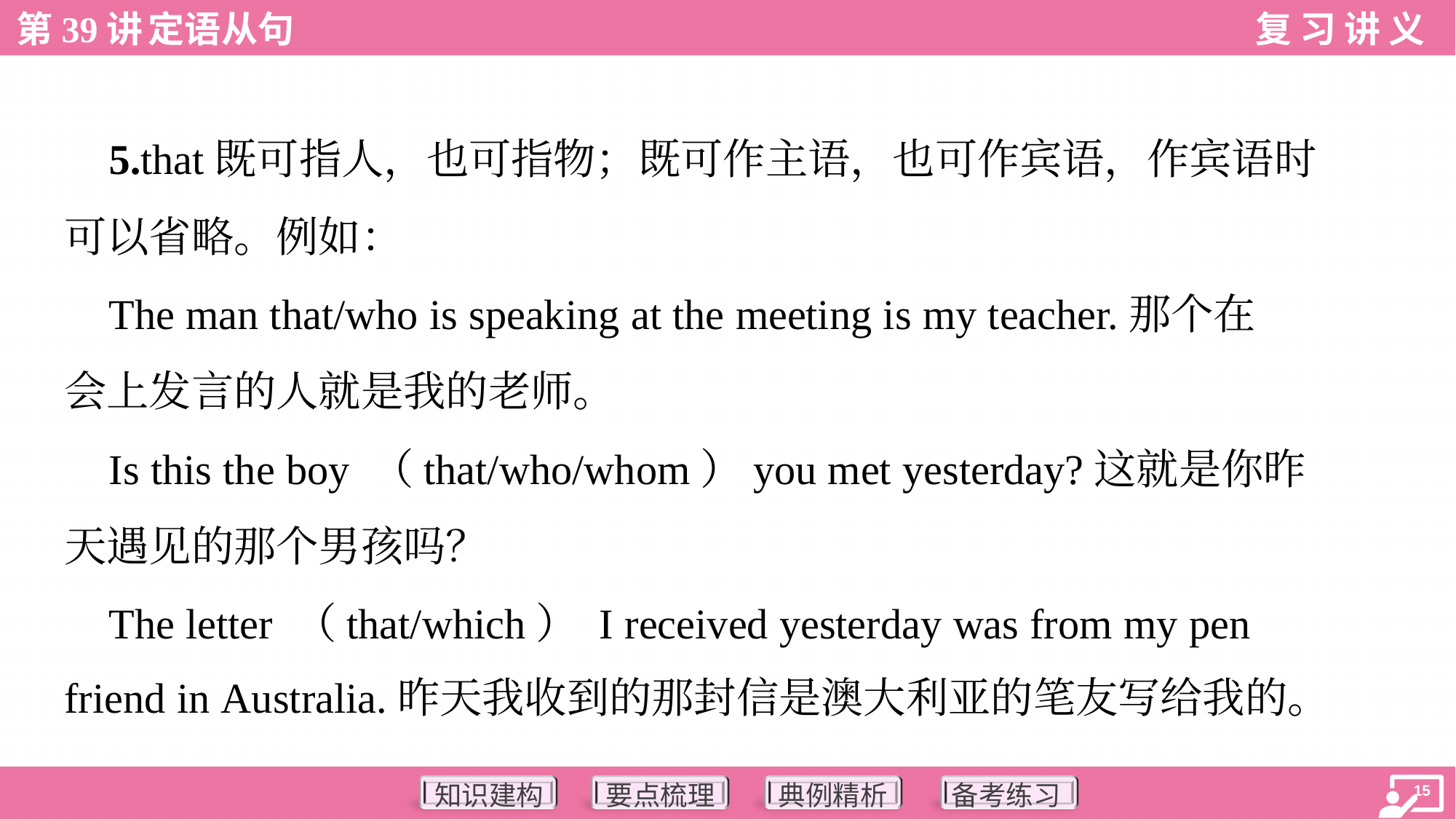

5.that既可指人，也可指物；既可作主语，也可作宾语，作宾语时
可以省略。例如：
    The man that/who is speaking at the meeting is my teacher.那个在
会上发言的人就是我的老师。
    Is this the boy （that/who/whom）you met yesterday?这就是你昨
天遇见的那个男孩吗？
    The letter （that/which） I received yesterday was from my pen
friend in Australia.昨天我收到的那封信是澳大利亚的笔友写给我的。